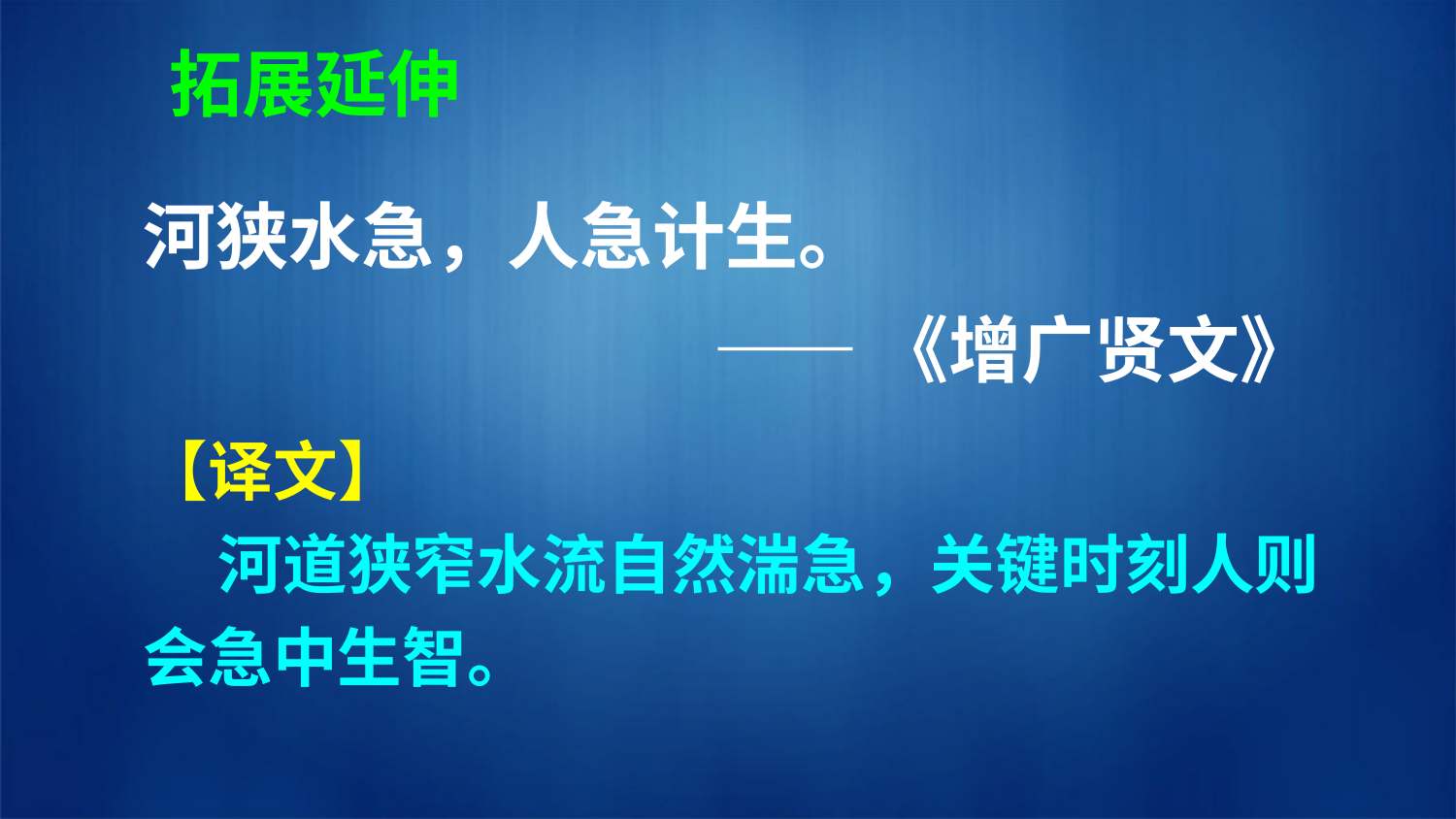

拓展延伸
河狭水急，人急计生。
——《增广贤文》
【译文】
    河道狭窄水流自然湍急，关键时刻人则会急中生智。